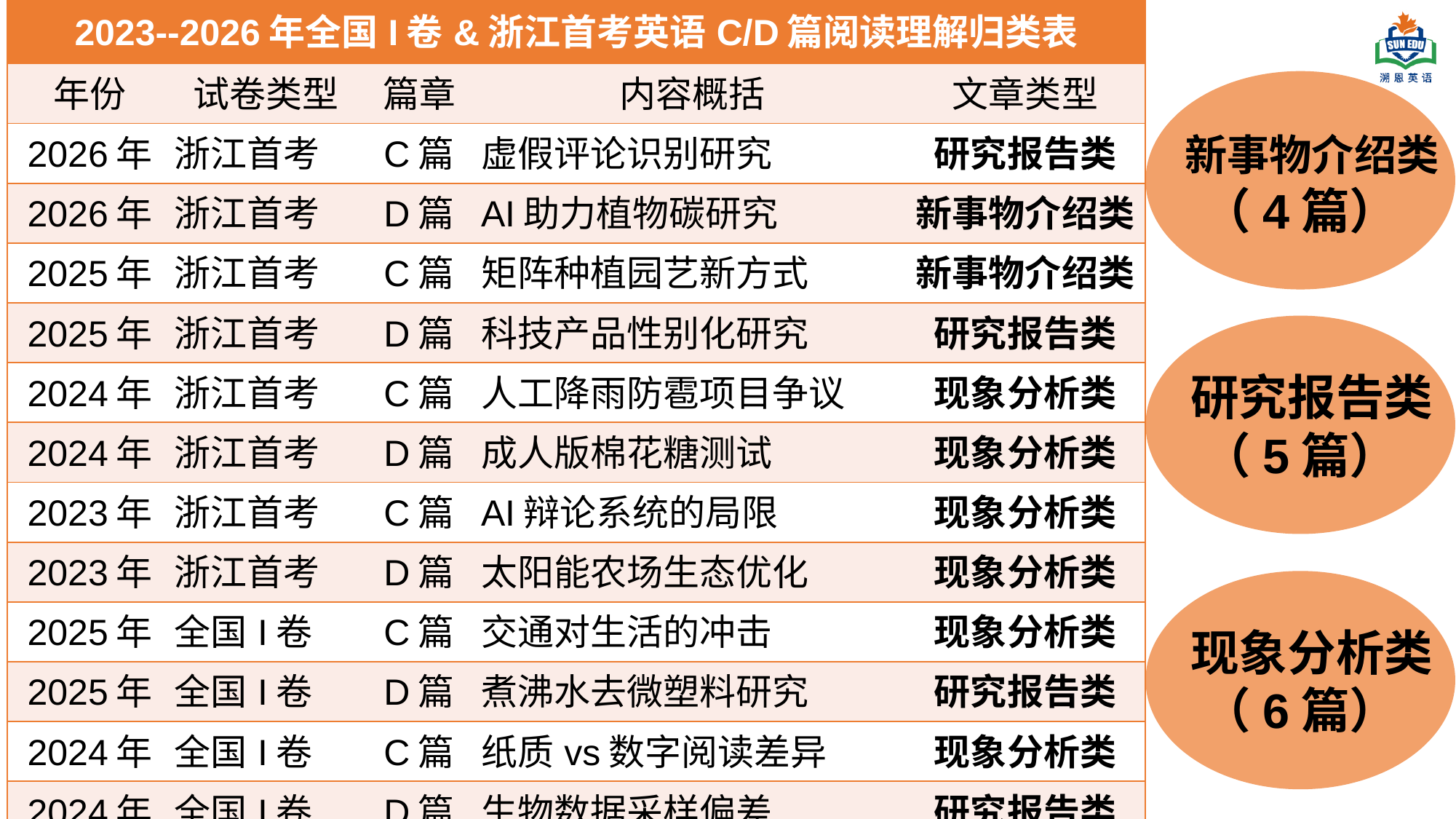

| 2023--2026年全国I卷&浙江首考英语C/D篇阅读理解归类表 |  |  |  |  |
| --- | --- | --- | --- | --- |
| 年份 | 试卷类型 | 篇章 | 内容概括 | 文章类型 |
| 2026年 | 浙江首考 | C篇 | 虚假评论识别研究 | 研究报告类 |
| 2026年 | 浙江首考 | D篇 | AI助力植物碳研究 | 新事物介绍类 |
| 2025年 | 浙江首考 | C篇 | 矩阵种植园艺新方式 | 新事物介绍类 |
| 2025年 | 浙江首考 | D篇 | 科技产品性别化研究 | 研究报告类 |
| 2024年 | 浙江首考 | C篇 | 人工降雨防雹项目争议 | 现象分析类 |
| 2024年 | 浙江首考 | D篇 | 成人版棉花糖测试 | 现象分析类 |
| 2023年 | 浙江首考 | C篇 | AI辩论系统的局限 | 现象分析类 |
| 2023年 | 浙江首考 | D篇 | 太阳能农场生态优化 | 现象分析类 |
| 2025年 | 全国I卷 | C篇 | 交通对生活的冲击 | 现象分析类 |
| 2025年 | 全国I卷 | D篇 | 煮沸水去微塑料研究 | 研究报告类 |
| 2024年 | 全国I卷 | C篇 | 纸质vs数字阅读差异 | 现象分析类 |
| 2024年 | 全国I卷 | D篇 | 生物数据采样偏差 | 研究报告类 |
| 2023年 | 全国I卷 | C篇 | 数字极简主义理念 | 新事物介绍类 |
| 2023年 | 全国I卷 | D篇 | 群体智慧效应研究 | 研究报告类 |
 新事物介绍类（4篇）
 研究报告类（5篇）
 现象分析类（6篇）